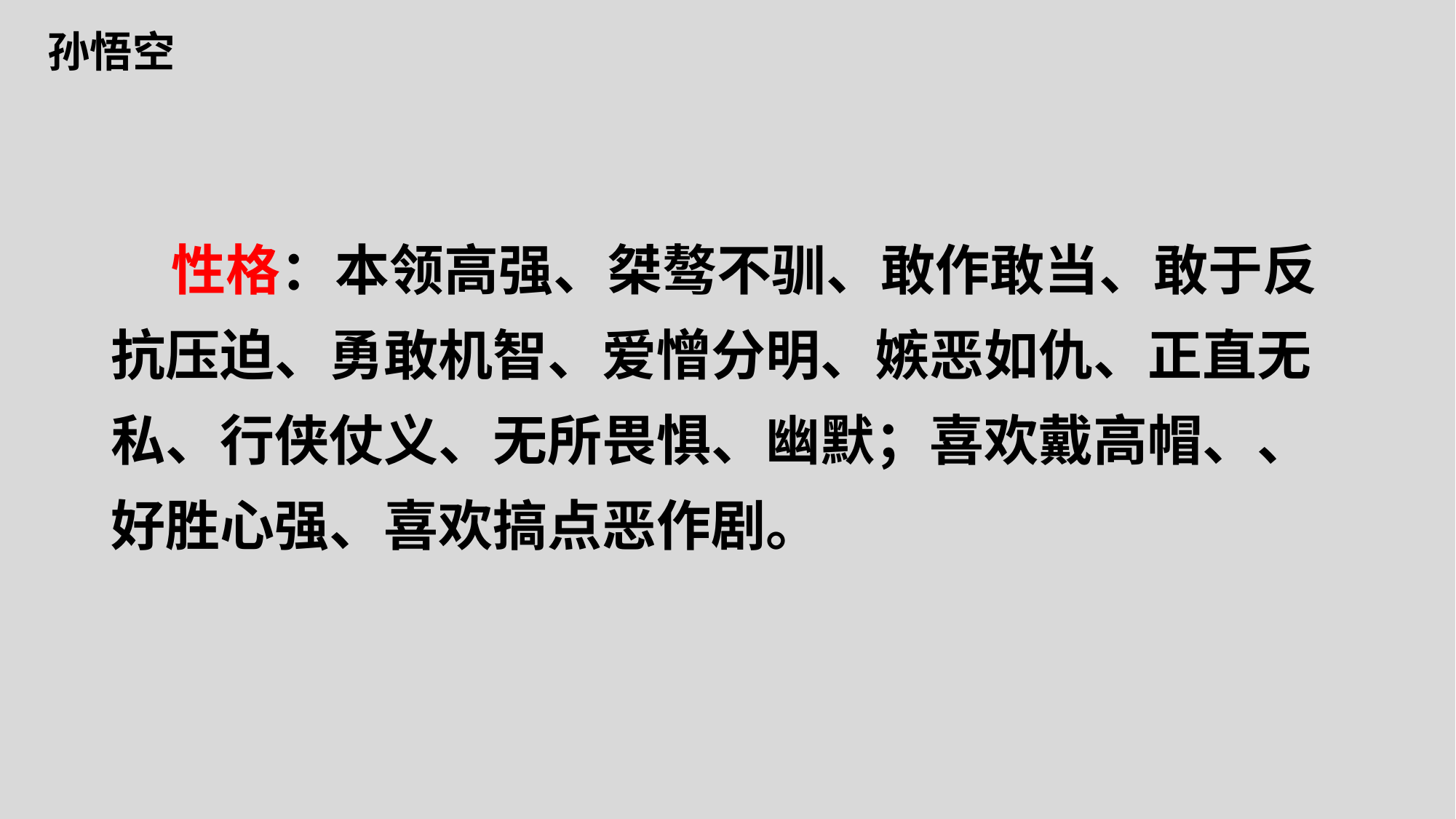

孙悟空
      性格：本领高强、桀骜不驯、敢作敢当、敢于反抗压迫、勇敢机智、爱憎分明、嫉恶如仇、正直无私、行侠仗义、无所畏惧、幽默；喜欢戴高帽、、好胜心强、喜欢搞点恶作剧。